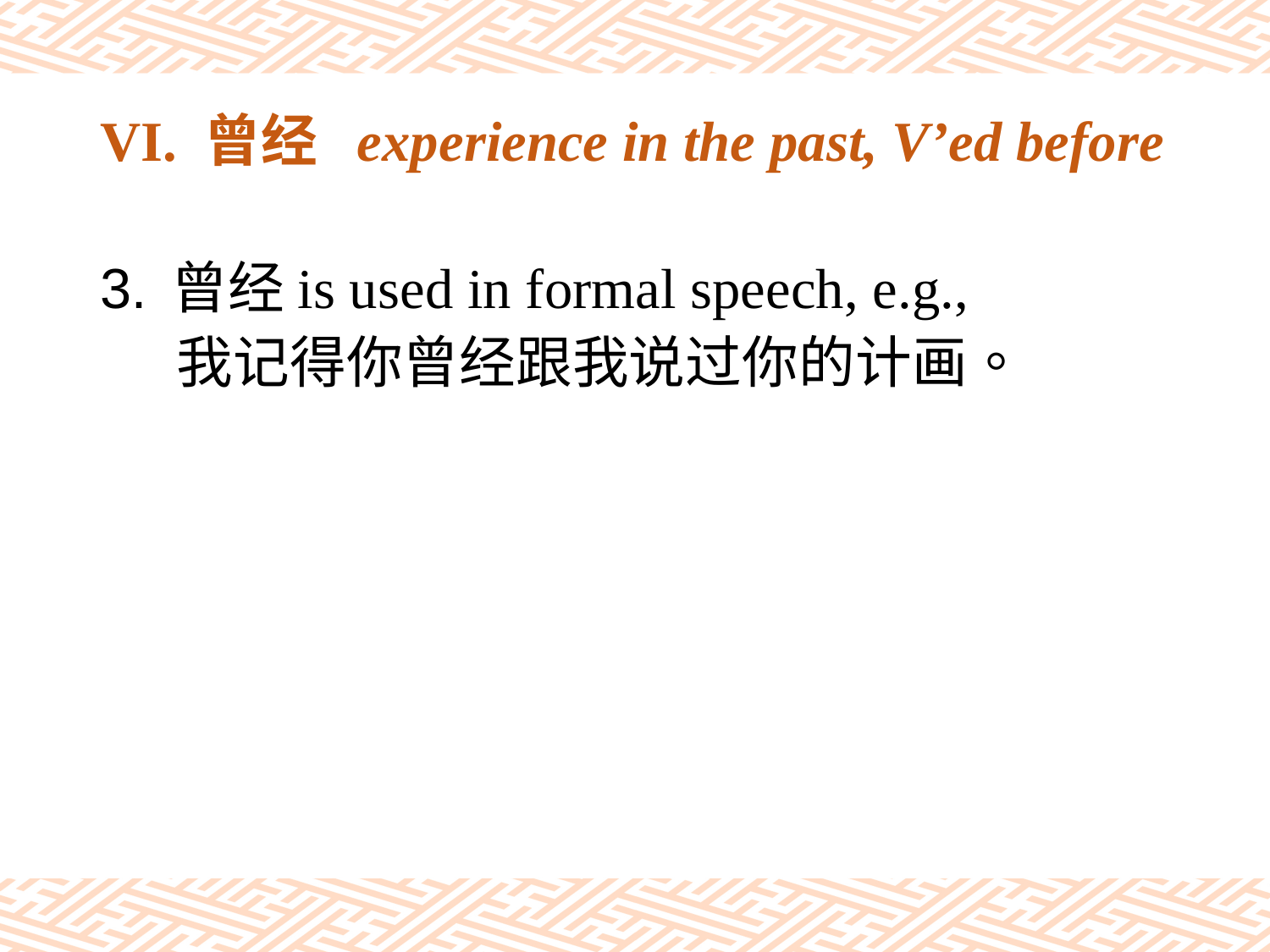

# VI. 曾经  experience in the past, V’ed before
曾经is used in formal speech, e.g.,
     我记得你曾经跟我说过你的计画。